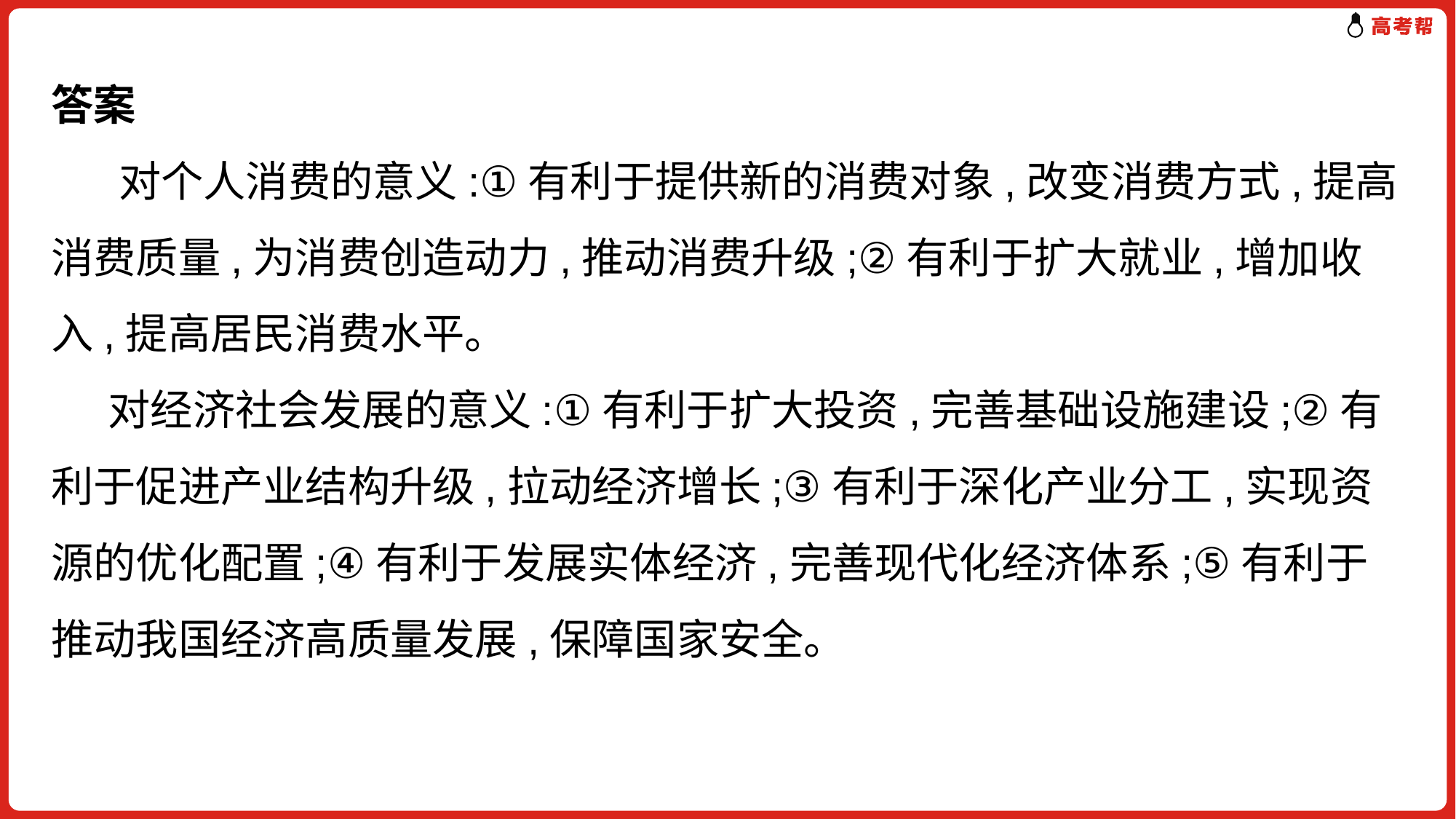

# 答案 对个人消费的意义:①有利于提供新的消费对象,改变消费方式,提高消费质量,为消费创造动力,推动消费升级;②有利于扩大就业,增加收入,提高居民消费水平。 对经济社会发展的意义:①有利于扩大投资,完善基础设施建设;②有利于促进产业结构升级,拉动经济增长;③有利于深化产业分工,实现资源的优化配置;④有利于发展实体经济,完善现代化经济体系;⑤有利于推动我国经济高质量发展,保障国家安全。